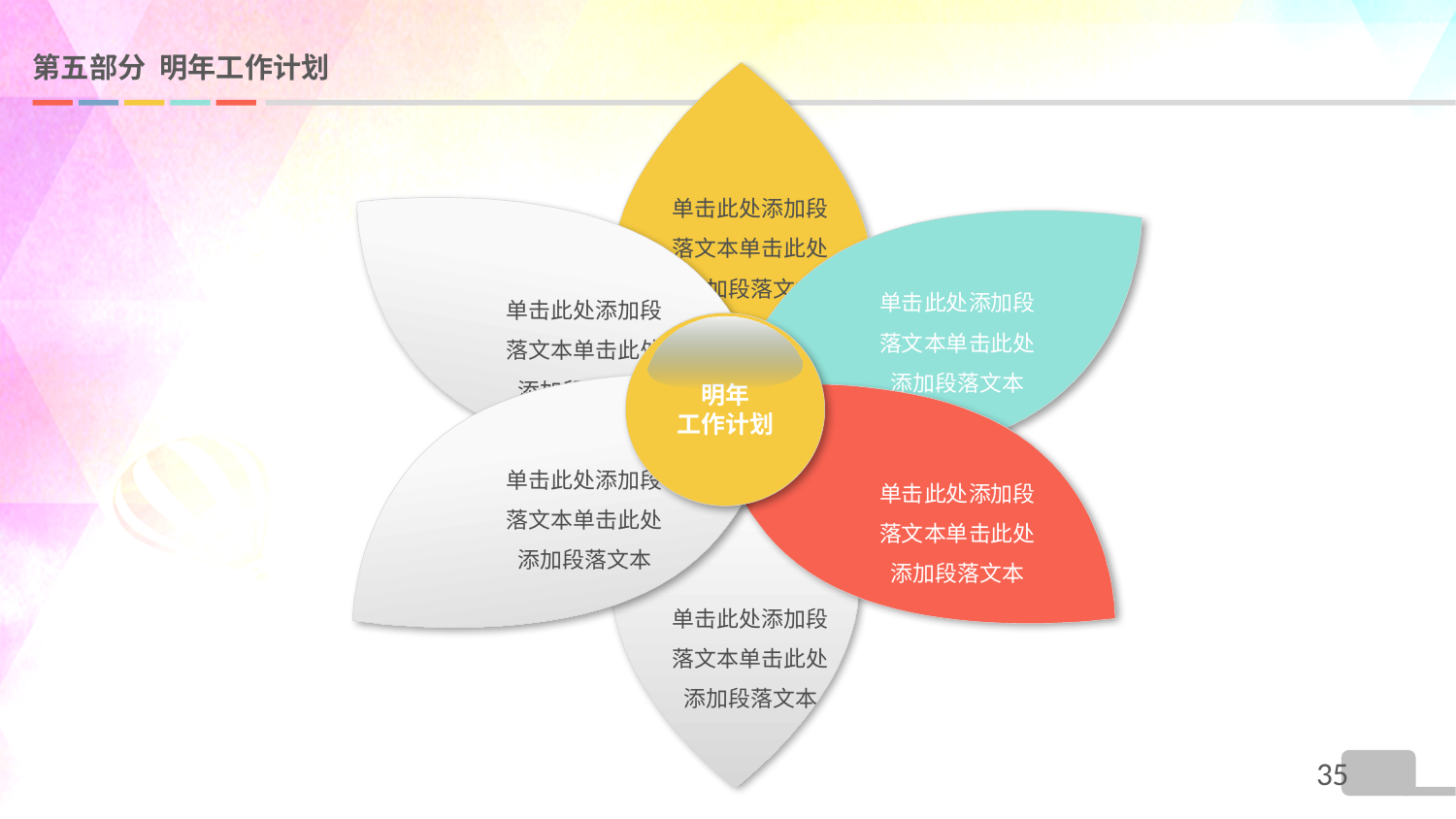

# 第五部分  明年工作计划

单击此处添加段落文本单击此处添加段落文本

单击此处添加段落文本单击此处添加段落文本

单击此处添加段落文本单击此处添加段落文本
明年
工作计划

单击此处添加段落文本单击此处添加段落文本

单击此处添加段落文本单击此处添加段落文本

单击此处添加段落文本单击此处添加段落文本